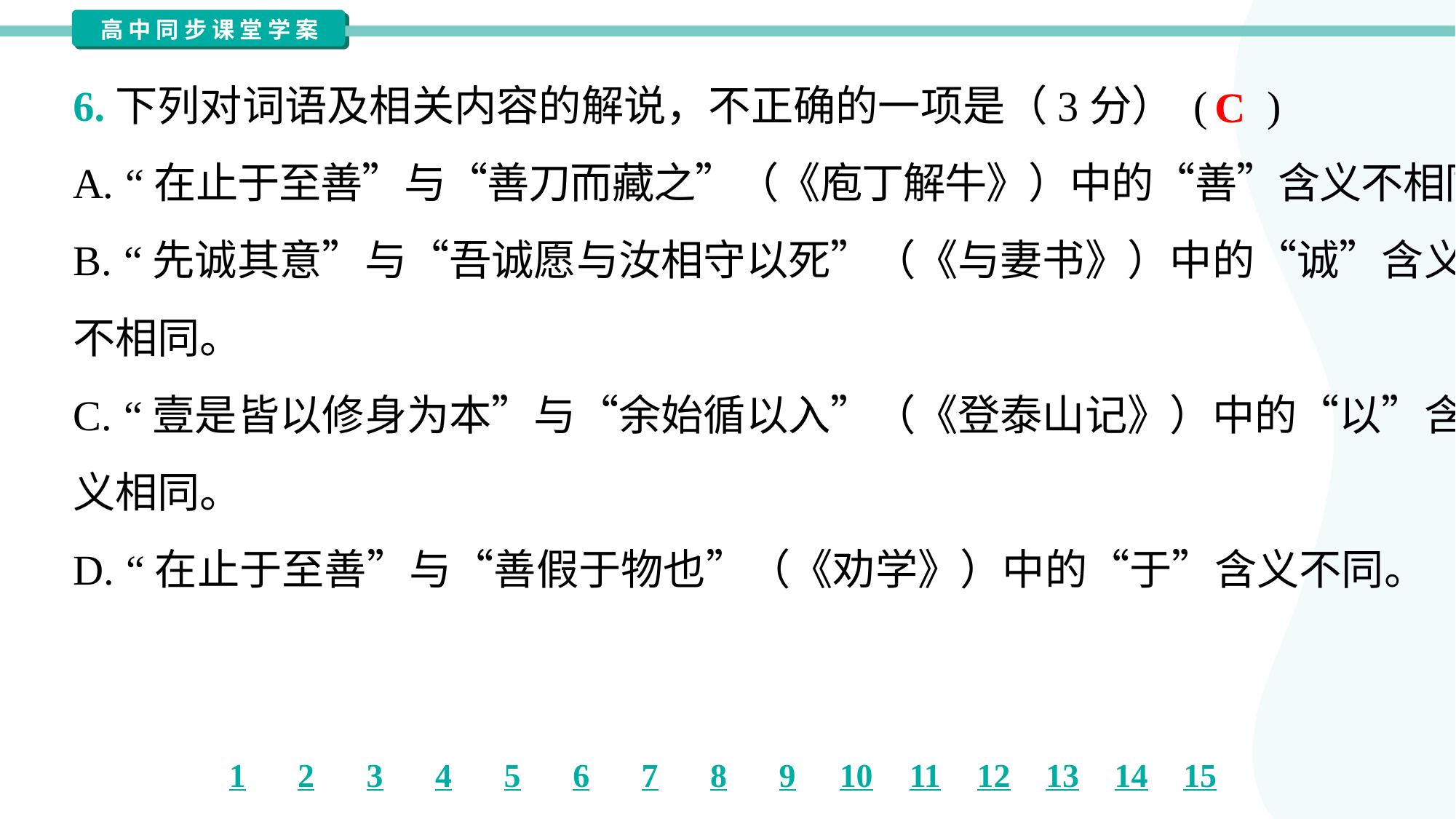

6.下列对词语及相关内容的解说，不正确的一项是（3分） (     )
C
A. “在止于至善”与“善刀而藏之”（《庖丁解牛》）中的“善”含义不相同。
B. “先诚其意”与“吾诚愿与汝相守以死”（《与妻书》）中的“诚”含义
不相同。
C. “壹是皆以修身为本”与“余始循以入”（《登泰山记》）中的“以”含
义相同。
D. “在止于至善”与“善假于物也”（《劝学》）中的“于”含义不同。